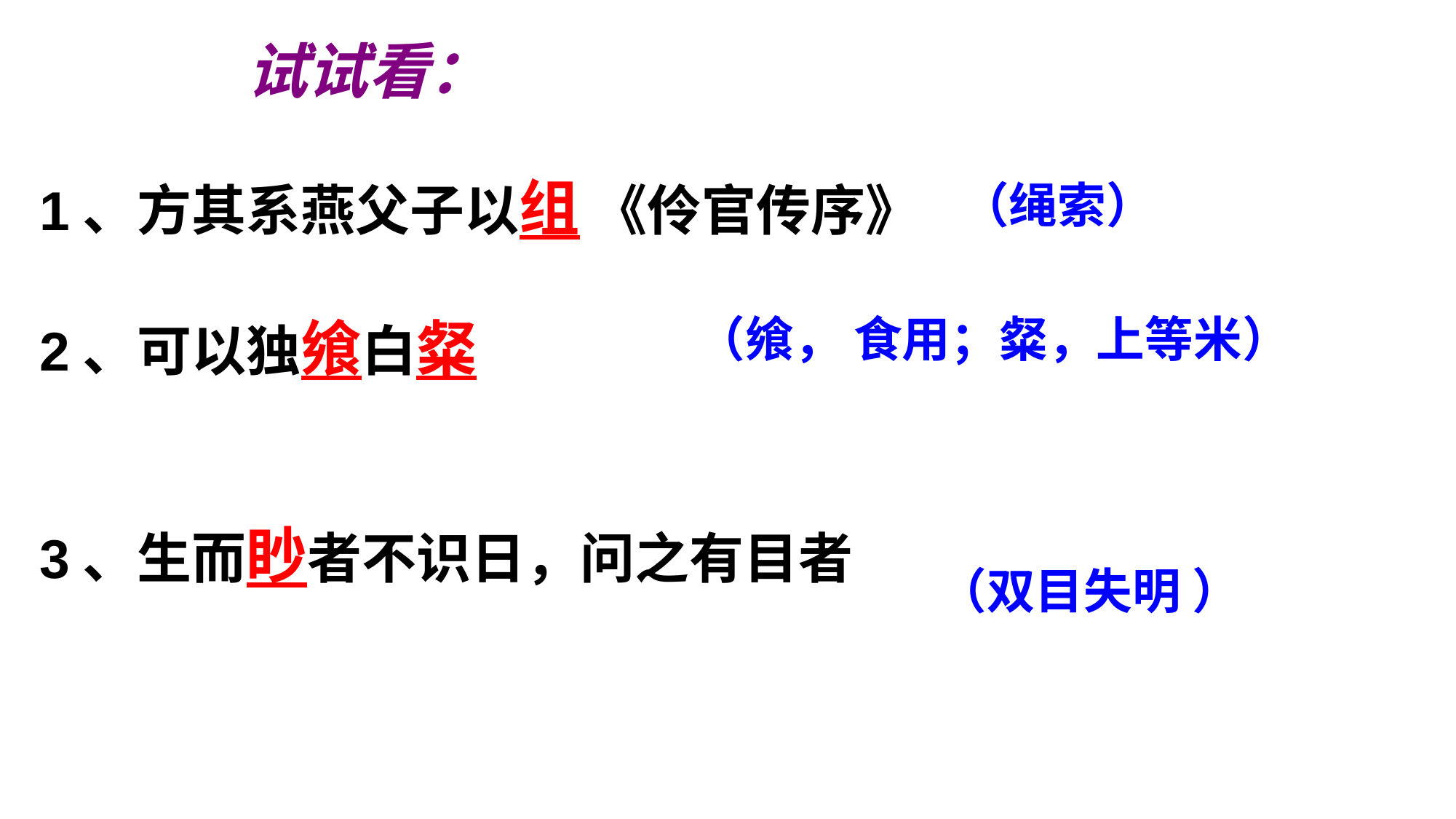

试试看：
（绳索）
1、方其系燕父子以组 《伶官传序》

2、可以独飨白粲

3、生而眇者不识日，问之有目者
（飨， 食用；粲，上等米）
（双目失明 ）